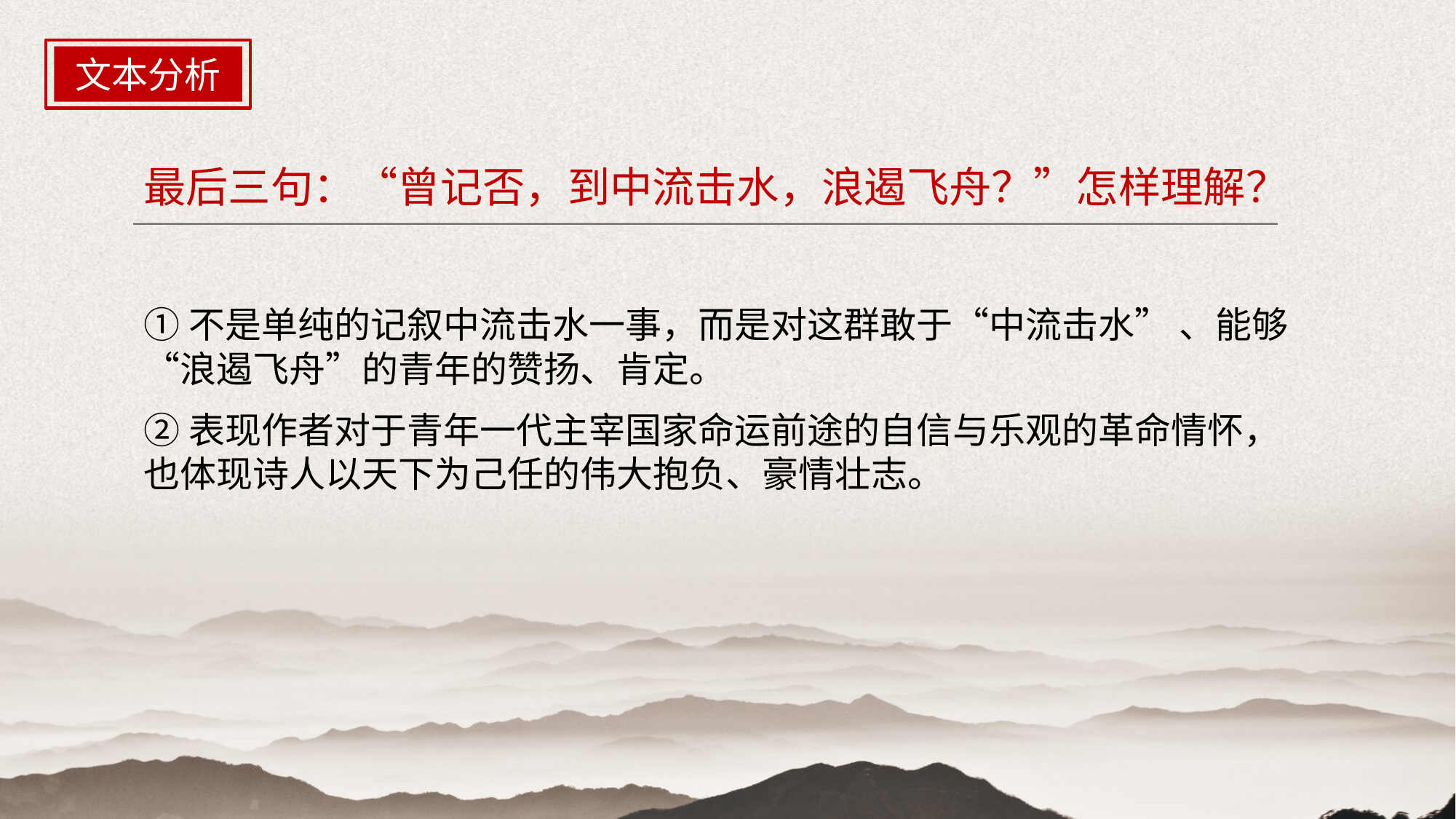

文本分析
最后三句：“曾记否，到中流击水，浪遏飞舟？”怎样理解？
①不是单纯的记叙中流击水一事，而是对这群敢于“中流击水” 、能够“浪遏飞舟”的青年的赞扬、肯定。
②表现作者对于青年一代主宰国家命运前途的自信与乐观的革命情怀，也体现诗人以天下为己任的伟大抱负、豪情壮志。